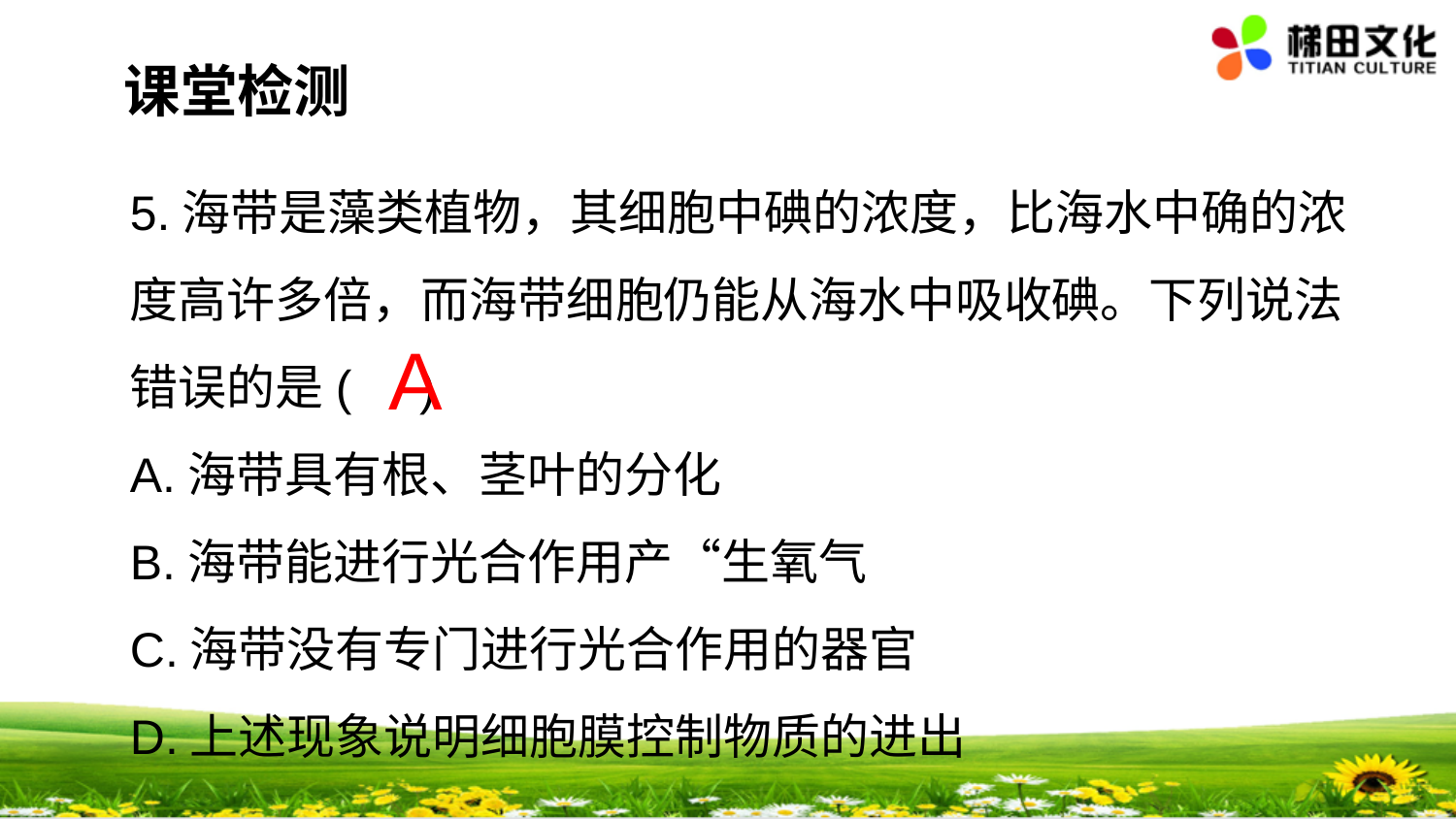

课堂检测
5.海带是藻类植物，其细胞中碘的浓度，比海水中确的浓度高许多倍，而海带细胞仍能从海水中吸收碘。下列说法错误的是(     )
A.海带具有根、茎叶的分化
B.海带能进行光合作用产“生氧气
C.海带没有专门进行光合作用的器官
D.上述现象说明细胞膜控制物质的进出
A